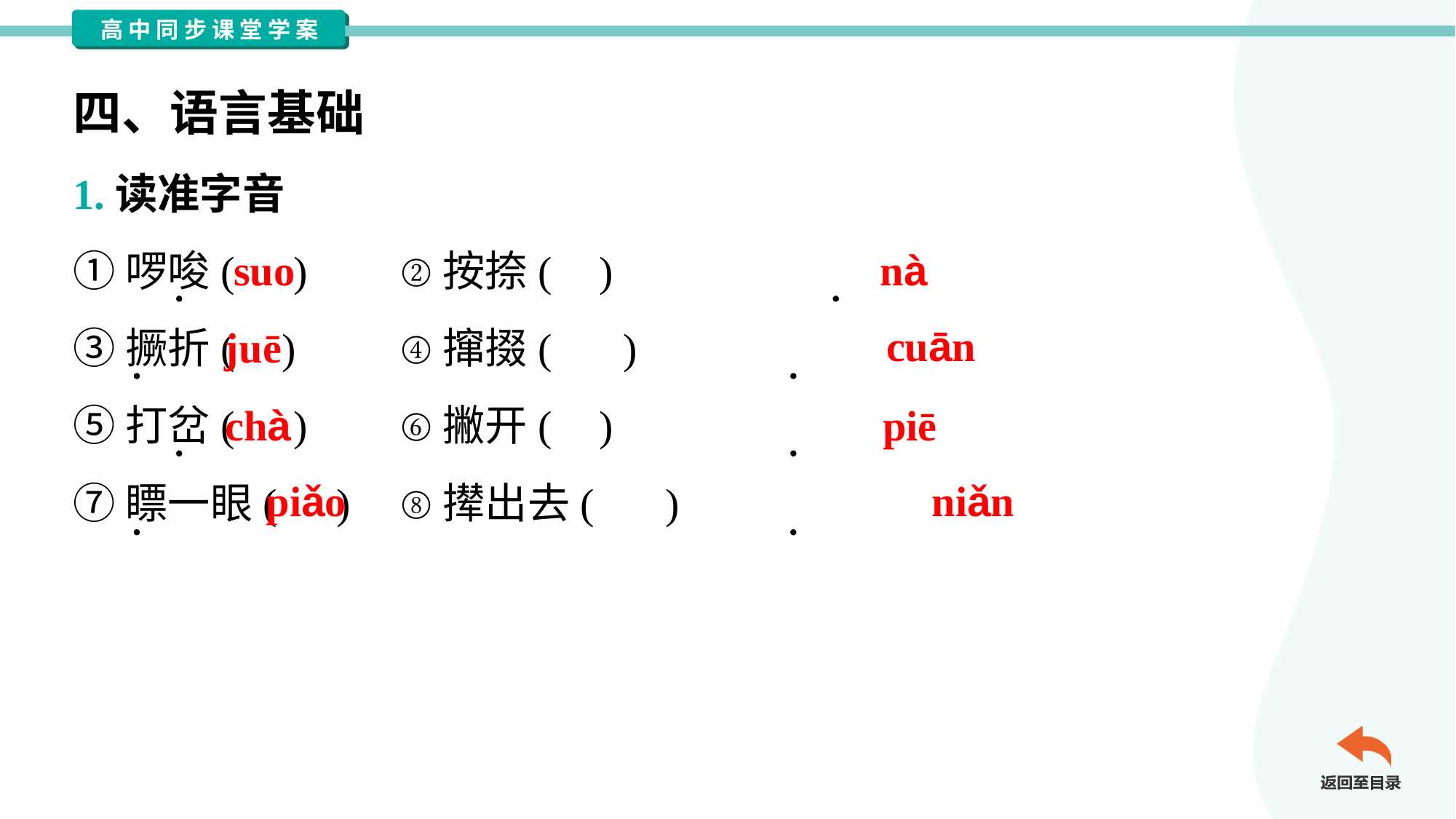

四、语言基础
1.读准字音
①啰唆(     )	②按捺(    )
③撅折(    )	④撺掇(      )
⑤打岔(     )	⑥撇开(    )
⑦瞟一眼(     )	⑧撵出去(      )
suo
nà
juē
cuān

chà
piē

piǎo
niǎn